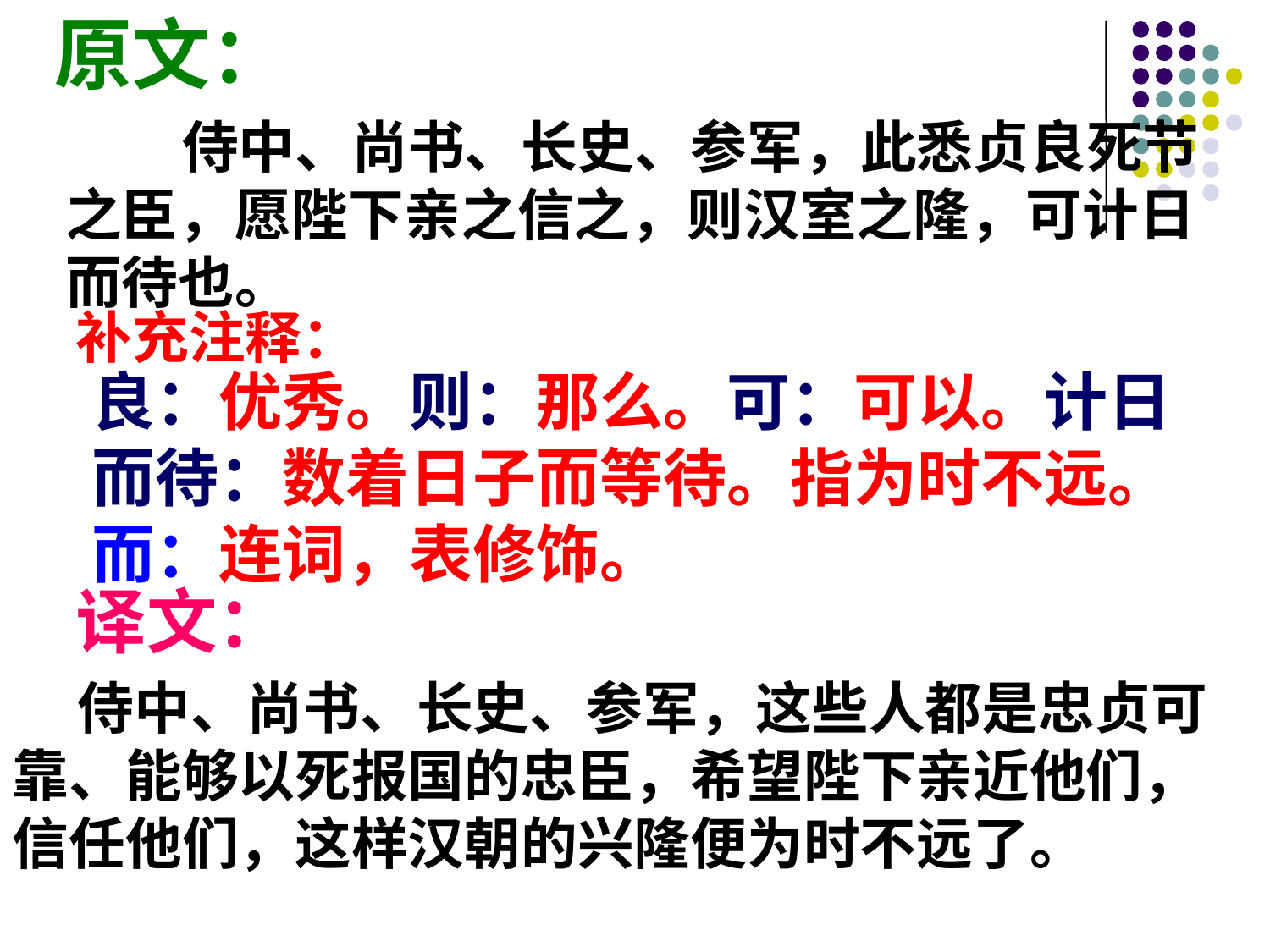

原文：
        侍中、尚书、长史、参军，此悉贞良死节之臣，愿陛下亲之信之，则汉室之隆，可计日而待也。
补充注释：
良：优秀。则：那么。可：可以。计日而待：数着日子而等待。指为时不远。而：连词，表修饰。
译文：
    侍中、尚书、长史、参军，这些人都是忠贞可靠、能够以死报国的忠臣，希望陛下亲近他们，信任他们，这样汉朝的兴隆便为时不远了。